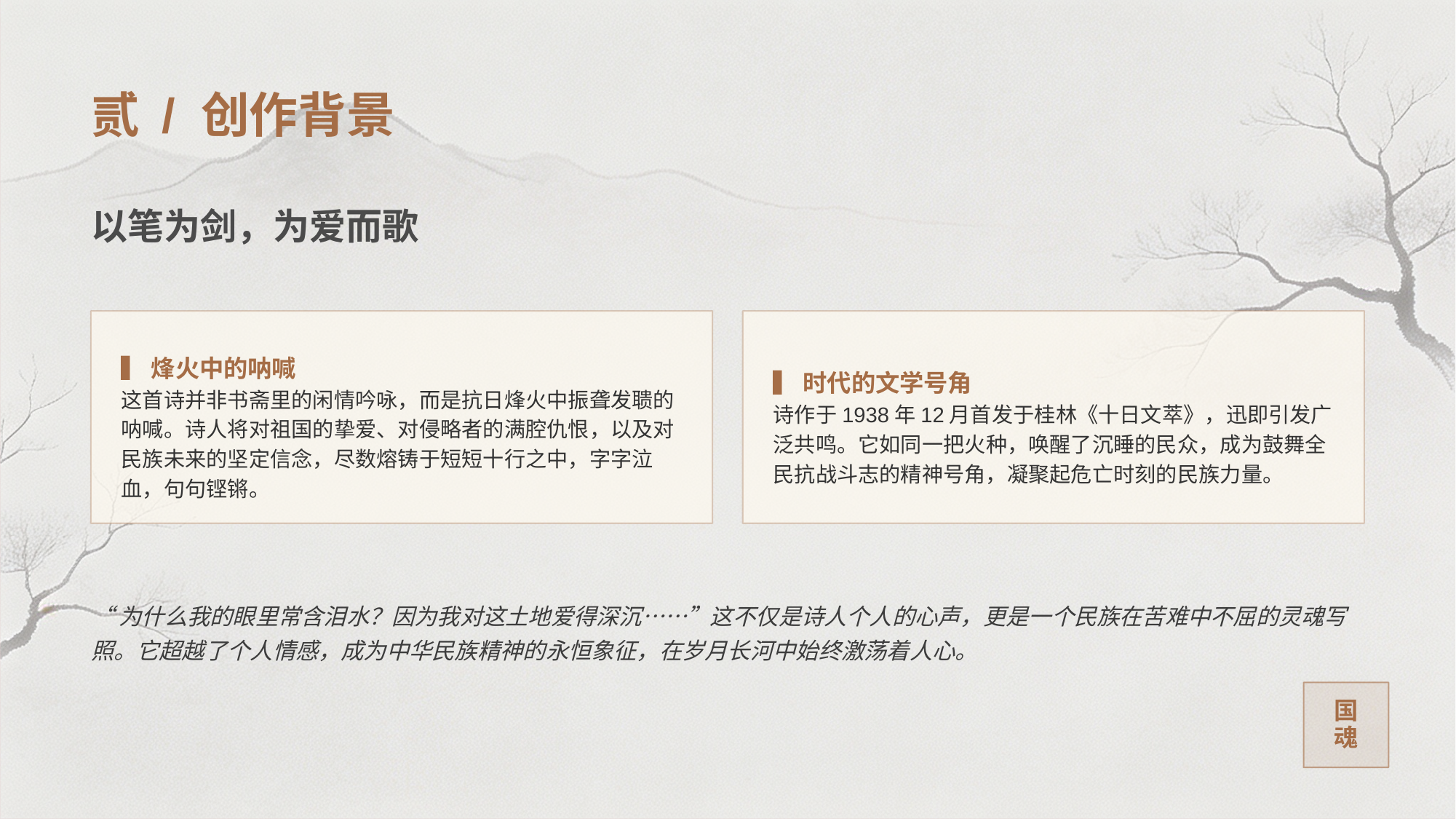

贰 / 创作背景
以笔为剑，为爱而歌

▍烽火中的呐喊
这首诗并非书斋里的闲情吟咏，而是抗日烽火中振聋发聩的呐喊。诗人将对祖国的挚爱、对侵略者的满腔仇恨，以及对民族未来的坚定信念，尽数熔铸于短短十行之中，字字泣血，句句铿锵。
▍时代的文学号角
诗作于1938年12月首发于桂林《十日文萃》，迅即引发广泛共鸣。它如同一把火种，唤醒了沉睡的民众，成为鼓舞全民抗战斗志的精神号角，凝聚起危亡时刻的民族力量。
“为什么我的眼里常含泪水？因为我对这土地爱得深沉……”这不仅是诗人个人的心声，更是一个民族在苦难中不屈的灵魂写照。它超越了个人情感，成为中华民族精神的永恒象征，在岁月长河中始终激荡着人心。

国
魂